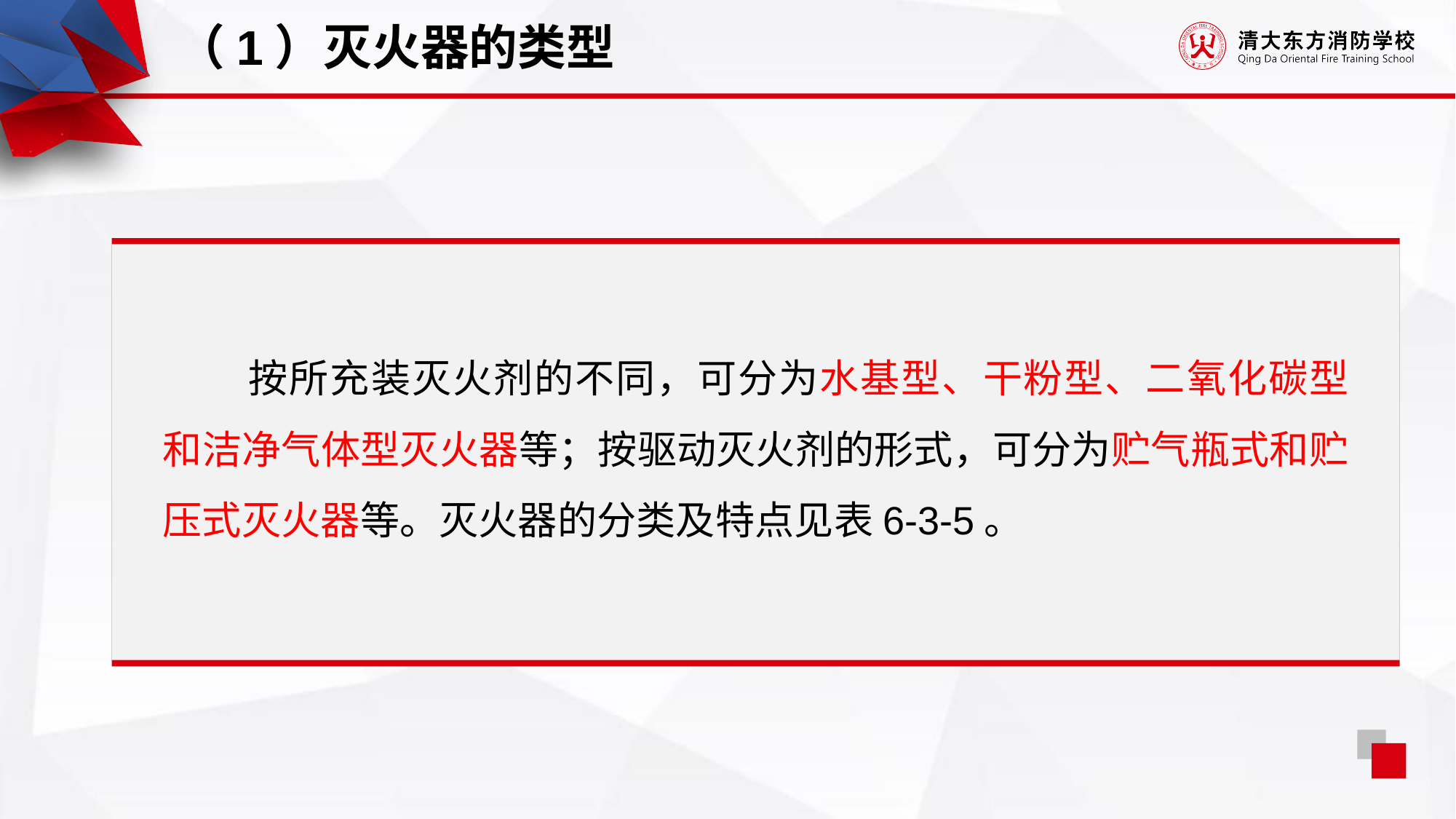

（1）灭火器的类型

按所充装灭火剂的不同，可分为水基型、干粉型、二氧化碳型和洁净气体型灭火器等；按驱动灭火剂的形式，可分为贮气瓶式和贮压式灭火器等。灭火器的分类及特点见表6-3-5。